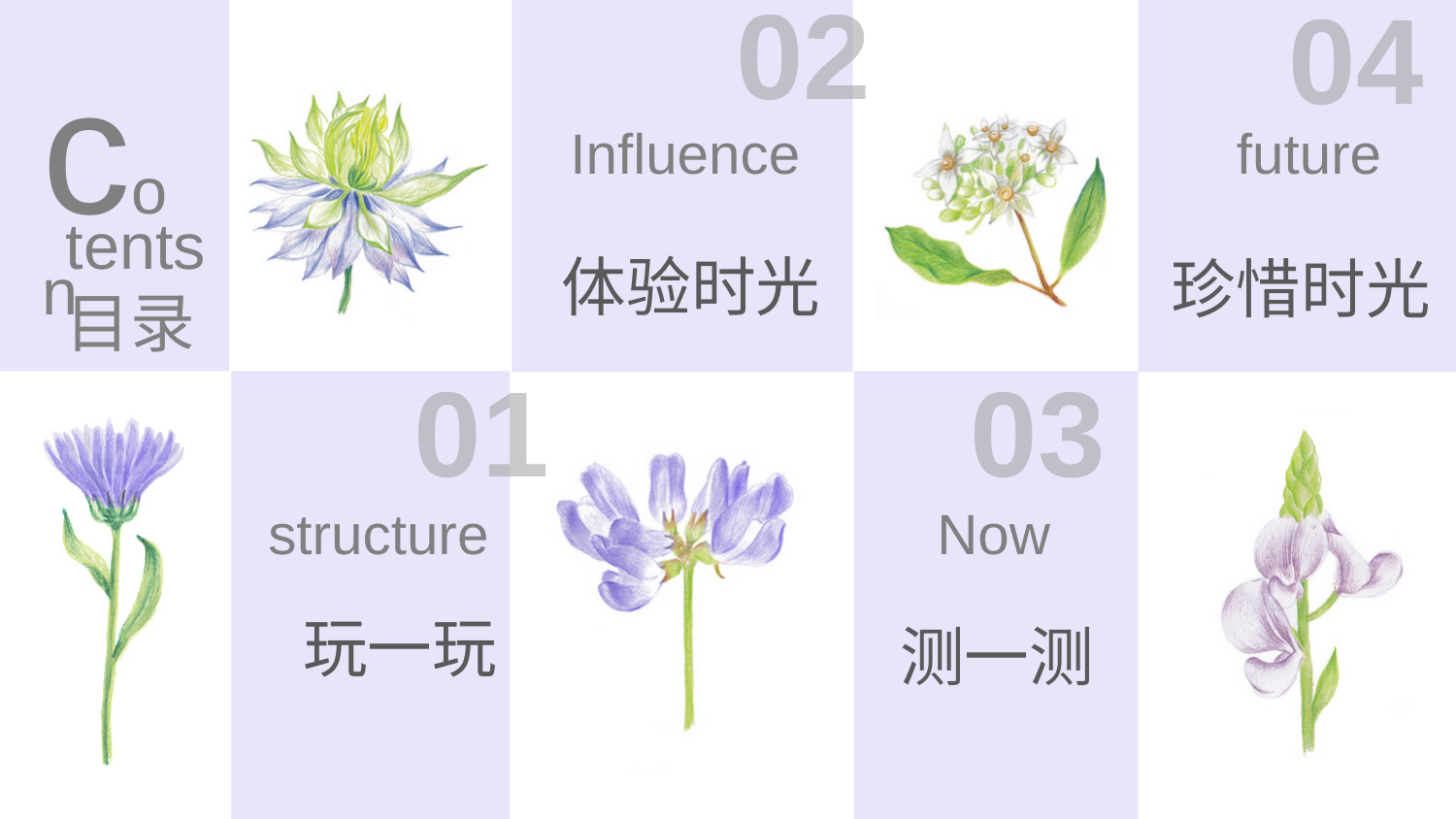

02
04
con
Influence
future

tents
目录
体验时光
珍惜时光
03
01
structure
Now
玩一玩
测一测